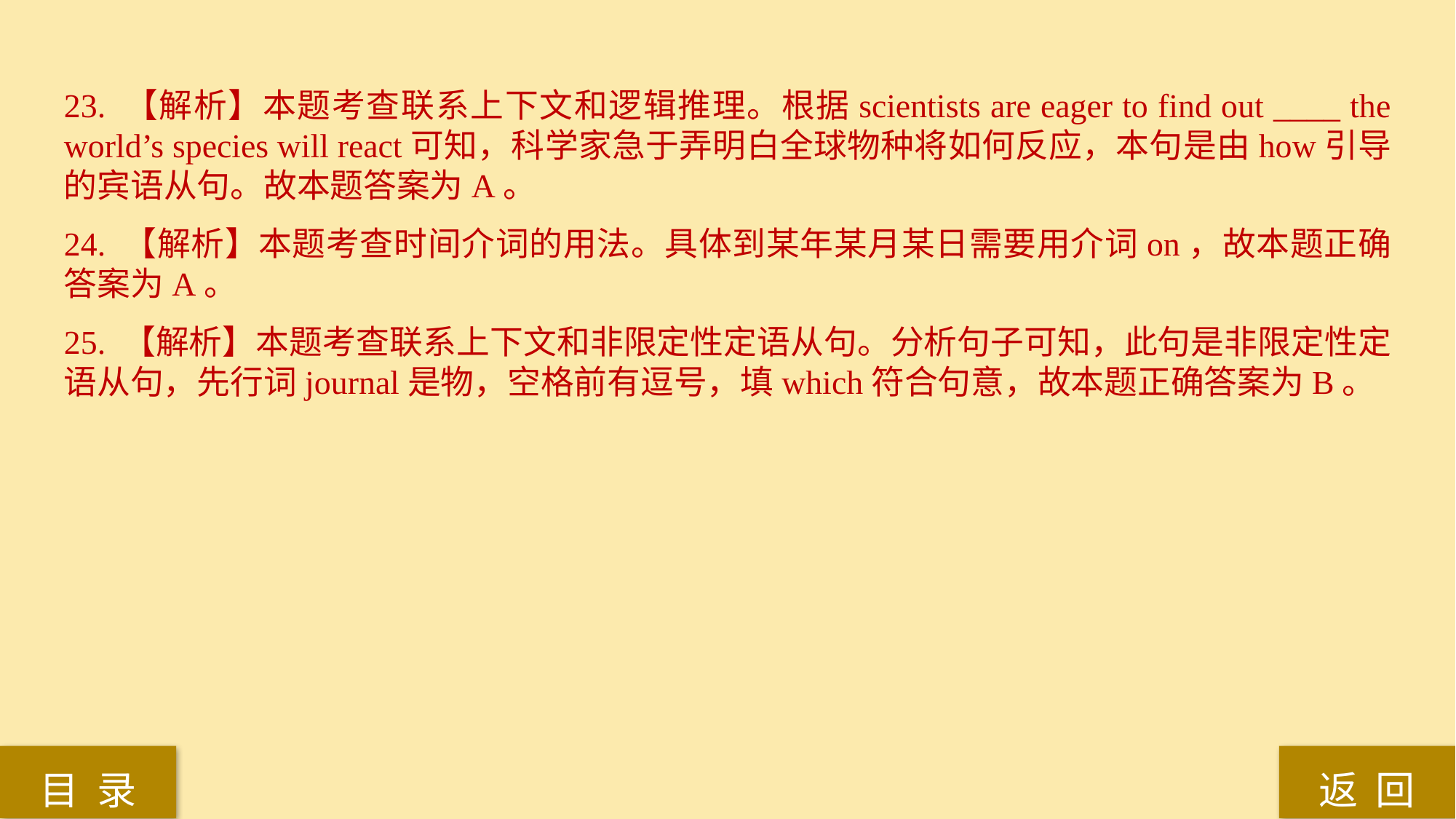

23. 【解析】本题考查联系上下文和逻辑推理。根据scientists are eager to find out ____ the world’s species will react可知，科学家急于弄明白全球物种将如何反应，本句是由how引导的宾语从句。故本题答案为A。
24. 【解析】本题考查时间介词的用法。具体到某年某月某日需要用介词on，故本题正确答案为A。
25. 【解析】本题考查联系上下文和非限定性定语从句。分析句子可知，此句是非限定性定语从句，先行词journal是物，空格前有逗号，填which符合句意，故本题正确答案为B。
返  回